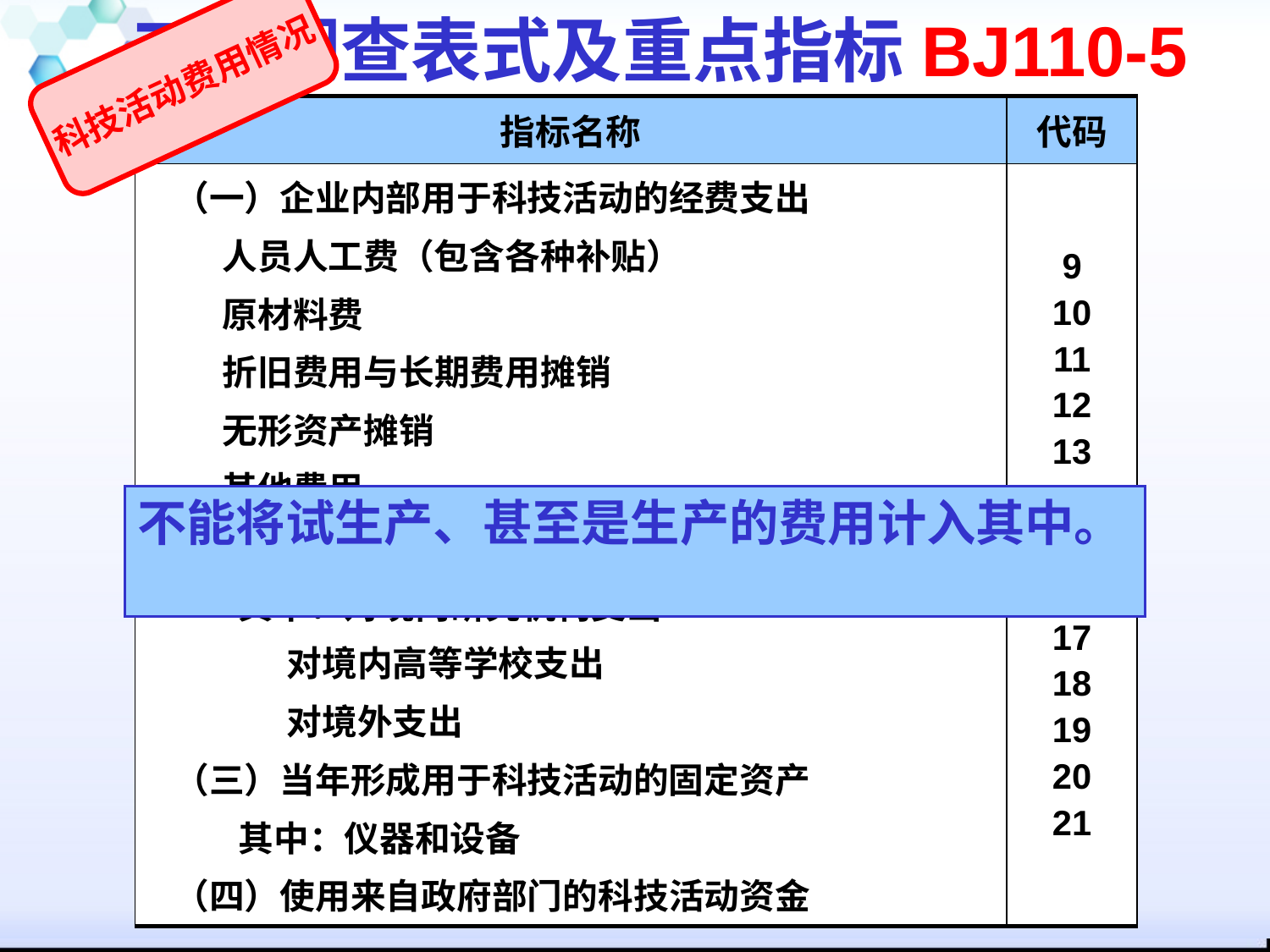

三、调查表式及重点指标BJ110-5
科技活动费用情况
| 指标名称 | 代码 |
| --- | --- |
| （一）企业内部用于科技活动的经费支出 人员人工费（包含各种补贴） 原材料费 折旧费用与长期费用摊销 无形资产摊销 其他费用 （二）委托外单位开展科技活动经费支出 其中：对境内研究机构支出 对境内高等学校支出 对境外支出 （三）当年形成用于科技活动的固定资产 其中：仪器和设备 （四）使用来自政府部门的科技活动资金 | 9 10 11 12 13 14 15 16 17 18 19 20 21 |
不能将试生产、甚至是生产的费用计入其中。